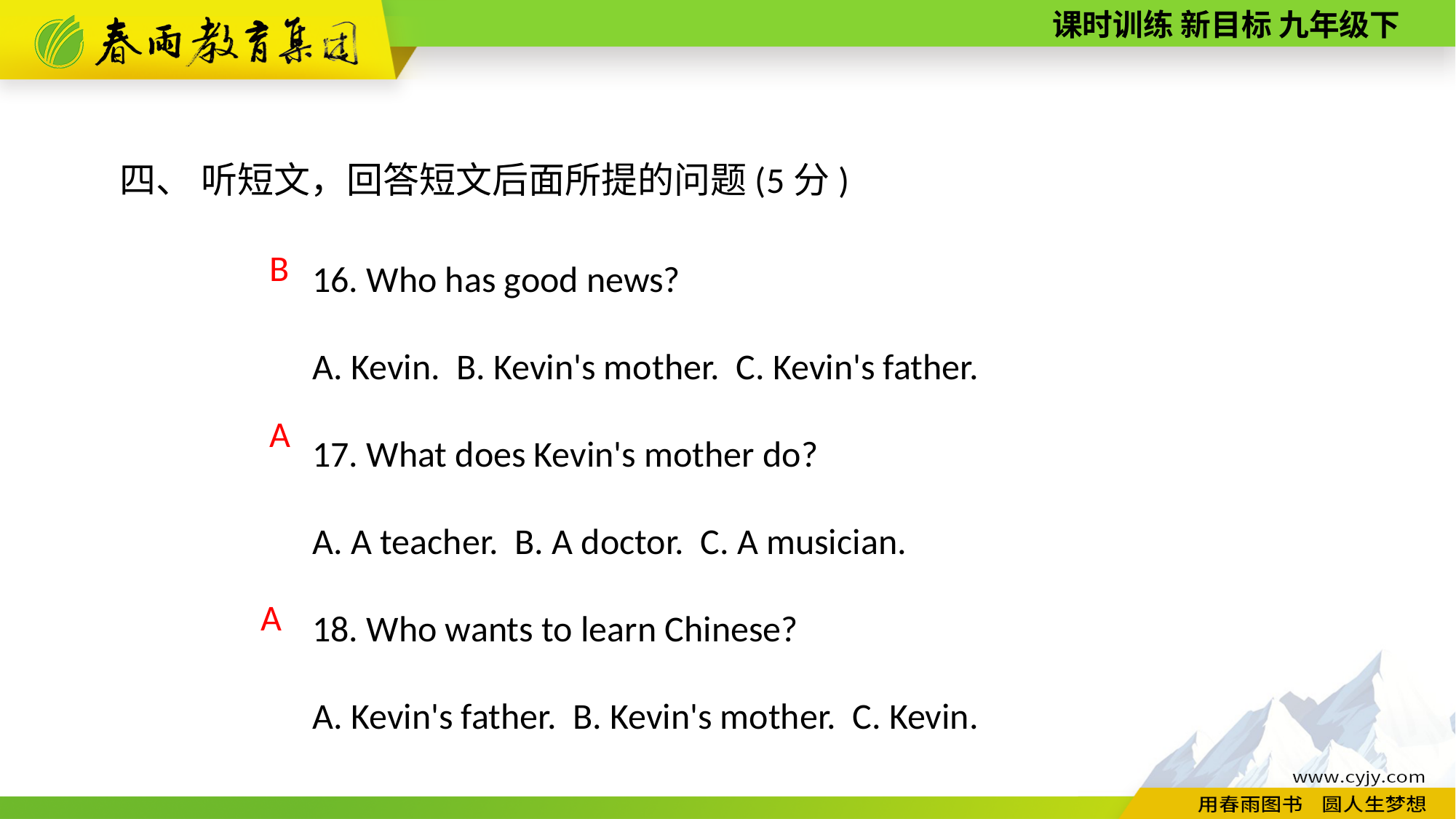

四、 听短文，回答短文后面所提的问题(5分)
16. Who has good news?
A. Kevin.  B. Kevin's mother.  C. Kevin's father.
17. What does Kevin's mother do?
A. A teacher.  B. A doctor.  C. A musician.
18. Who wants to learn Chinese?
A. Kevin's father.  B. Kevin's mother.  C. Kevin.
B
A
A